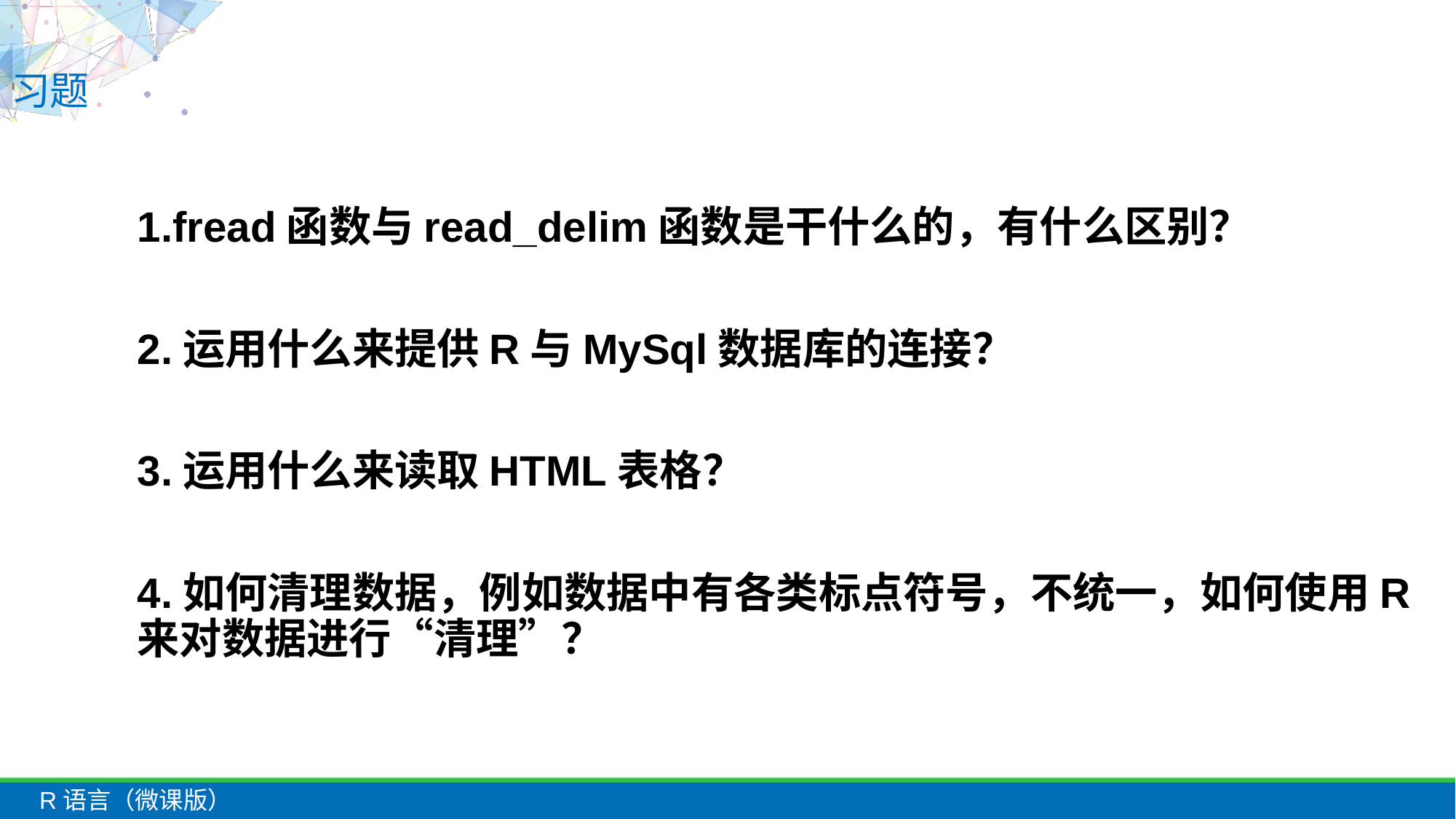

习题

1.fread函数与read_delim函数是干什么的，有什么区别？

2.运用什么来提供R与MySql数据库的连接？

3.运用什么来读取HTML表格？

4.如何清理数据，例如数据中有各类标点符号，不统一，如何使用R来对数据进行“清理”？